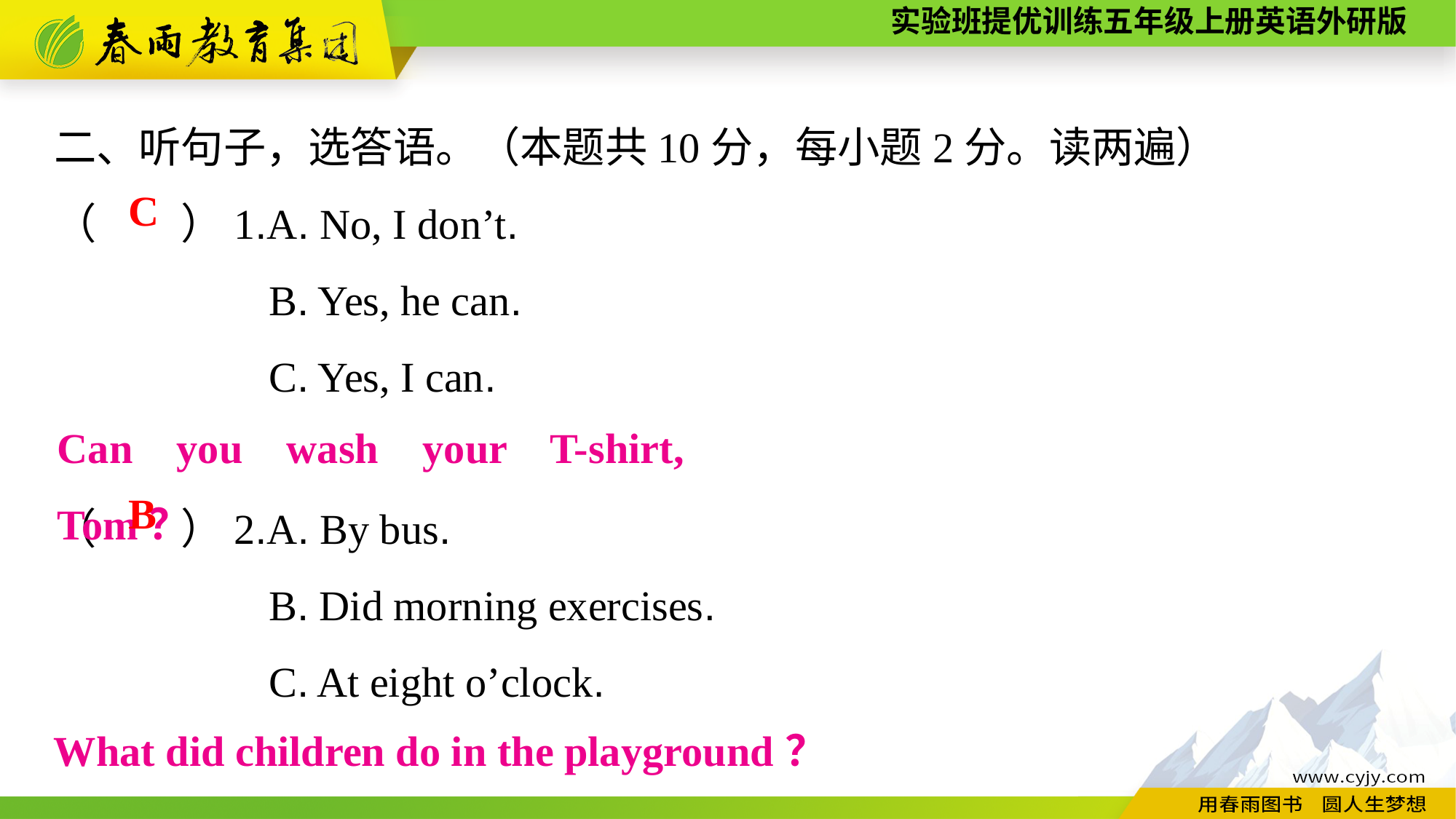

二、听句子，选答语。（本题共10分，每小题2分。读两遍）
（　　）1.A. No, I don’t.
B. Yes, he can.
C. Yes, I can.

（　　）2.A. By bus.
B. Did morning exercises.
C. At eight o’clock.
C
Can you wash your T-shirt, Tom？
B
What did children do in the playground？